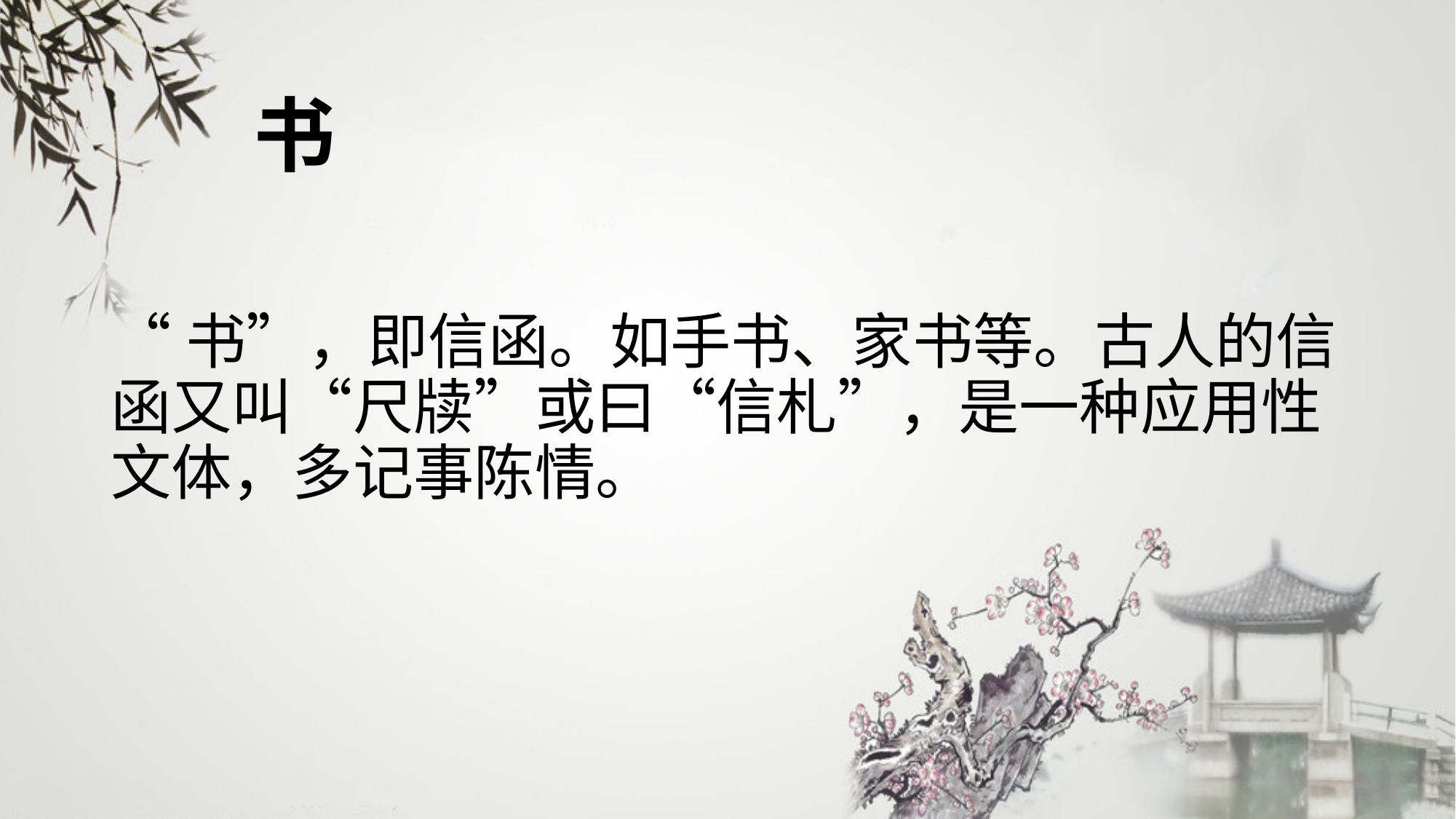

# 书

“书”，即信函。如手书、家书等。古人的信函又叫“尺牍”或曰“信札”，是一种应用性文体，多记事陈情。